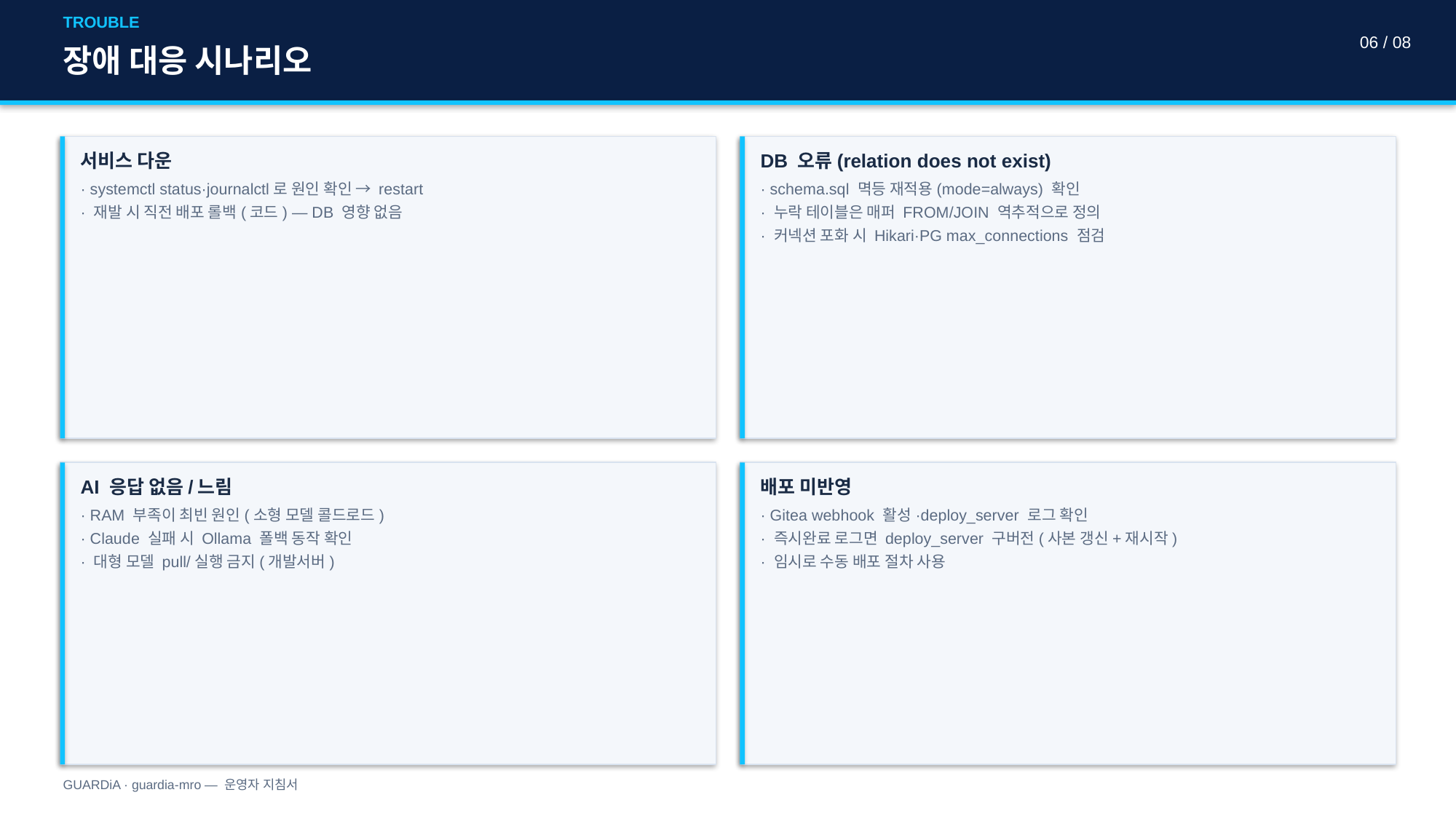

TROUBLE
06 / 08
장애 대응 시나리오

서비스 다운
· systemctl status·journalctl로 원인 확인 → restart
· 재발 시 직전 배포 롤백(코드) — DB 영향 없음
DB 오류(relation does not exist)
· schema.sql 멱등 재적용(mode=always) 확인
· 누락 테이블은 매퍼 FROM/JOIN 역추적으로 정의
· 커넥션 포화 시 Hikari·PG max_connections 점검

AI 응답 없음/느림
· RAM 부족이 최빈 원인(소형 모델 콜드로드)
· Claude 실패 시 Ollama 폴백 동작 확인
· 대형 모델 pull/실행 금지(개발서버)
배포 미반영
· Gitea webhook 활성·deploy_server 로그 확인
· 즉시완료 로그면 deploy_server 구버전(사본 갱신+재시작)
· 임시로 수동 배포 절차 사용
GUARDiA · guardia-mro — 운영자 지침서